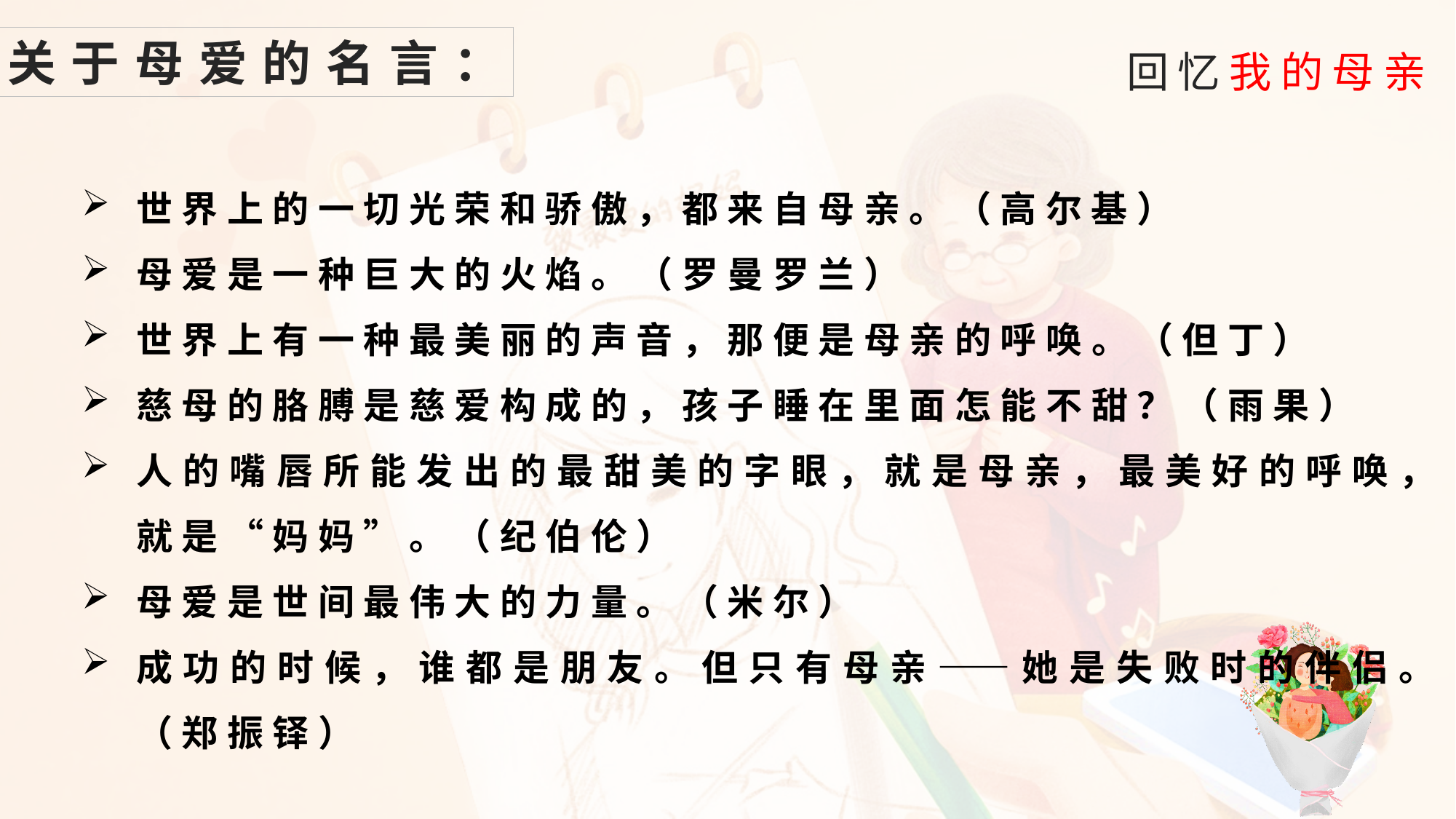

关于母爱的名言：
世界上的一切光荣和骄傲，都来自母亲。（高尔基）
母爱是一种巨大的火焰。（罗曼罗兰）
世界上有一种最美丽的声音，那便是母亲的呼唤。（但丁）
慈母的胳膊是慈爱构成的，孩子睡在里面怎能不甜？（雨果）
人的嘴唇所能发出的最甜美的字眼，就是母亲，最美好的呼唤，就是“妈妈”。（纪伯伦）
母爱是世间最伟大的力量。（米尔）
成功的时候，谁都是朋友。但只有母亲——她是失败时的伴侣。（郑振铎）